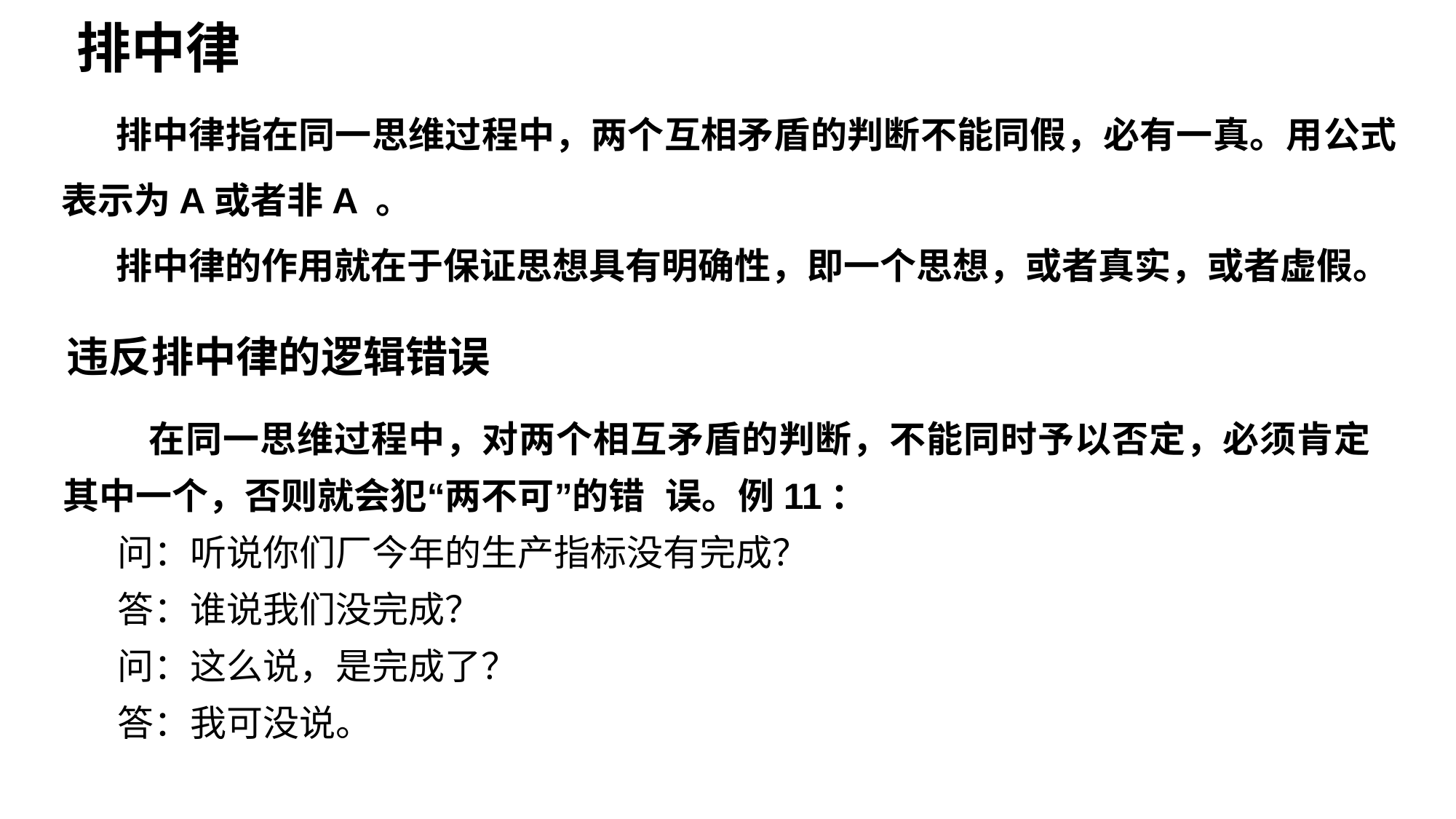

排中律
排中律指在同一思维过程中，两个互相矛盾的判断不能同假，必有一真。用公式表示为A或者非A 。
排中律的作用就在于保证思想具有明确性，即一个思想，或者真实，或者虚假。
违反排中律的逻辑错误
  在同一思维过程中，对两个相互矛盾的判断，不能同时予以否定，必须肯定其中一个，否则就会犯“两不可”的错  误。例11：
问：听说你们厂今年的生产指标没有完成？
答：谁说我们没完成？
问：这么说，是完成了？
答：我可没说。